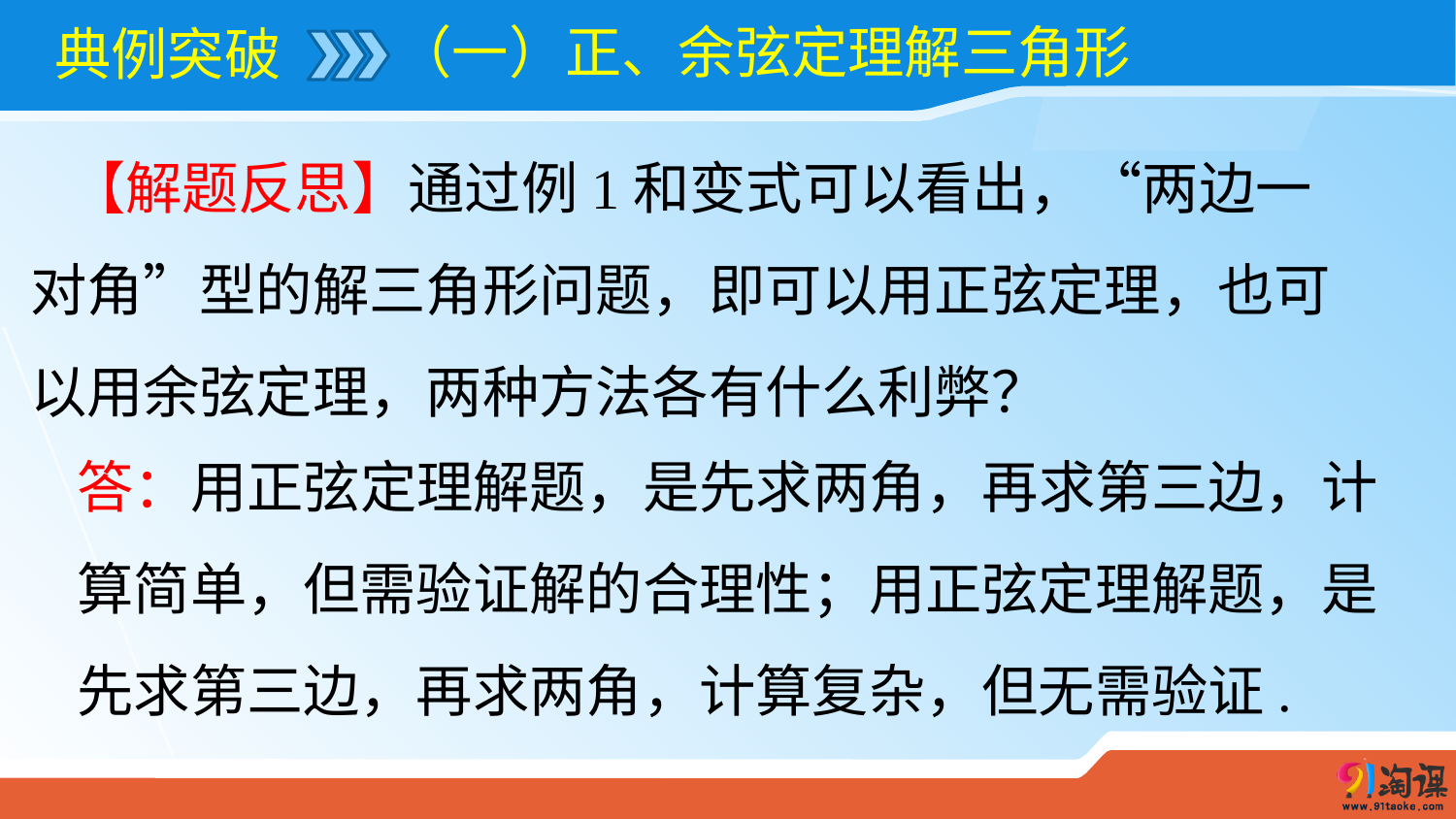

（一）正、余弦定理解三角形
# 典例突破
  【解题反思】通过例1和变式可以看出，“两边一对角”型的解三角形问题，即可以用正弦定理，也可以用余弦定理，两种方法各有什么利弊？
答：用正弦定理解题，是先求两角，再求第三边，计算简单，但需验证解的合理性；用正弦定理解题，是先求第三边，再求两角，计算复杂，但无需验证.